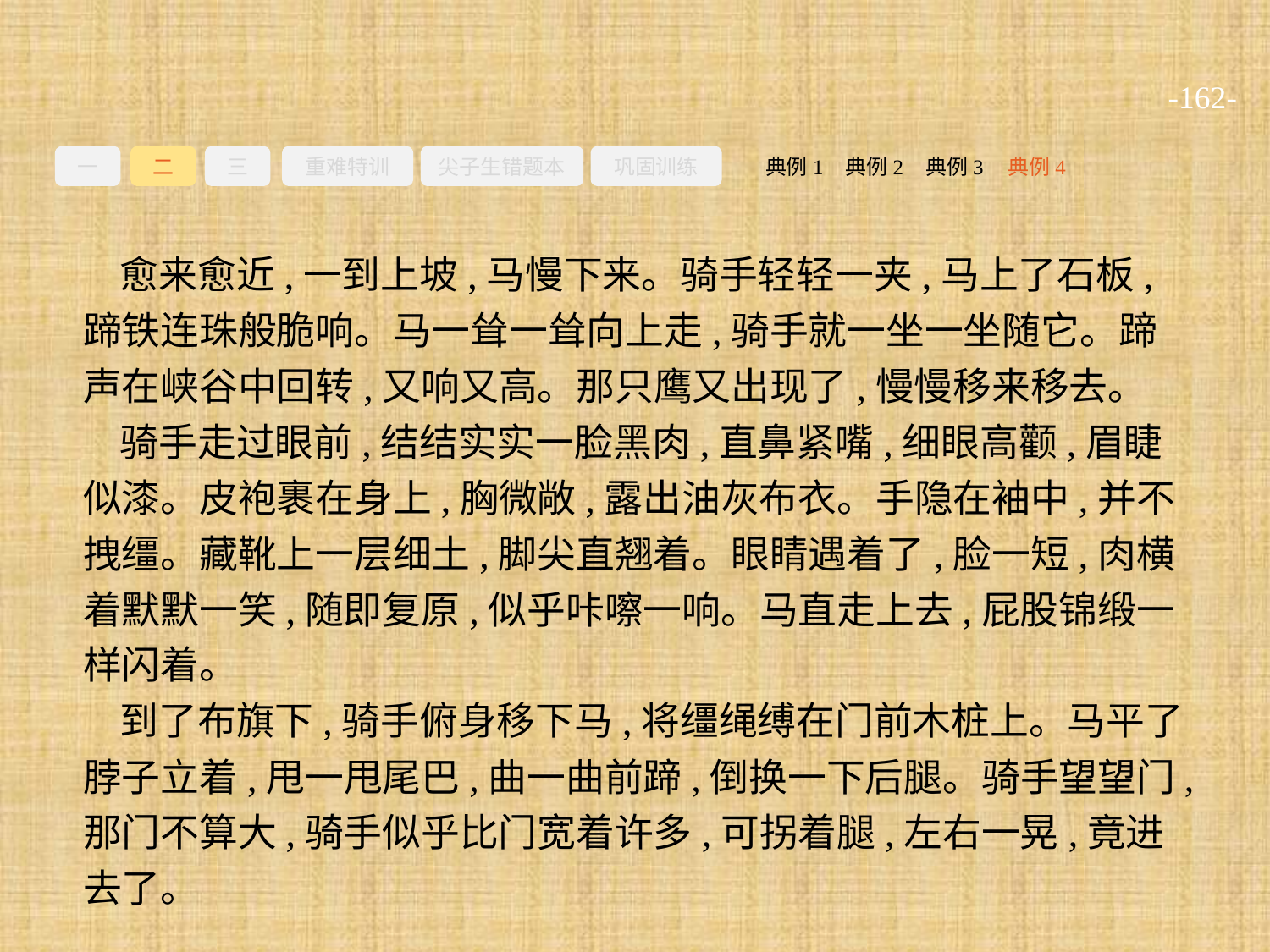

-162-
一
二
三
重难特训
尖子生错题本
巩固训练
典例3
典例2
典例4
典例1
愈来愈近,一到上坡,马慢下来。骑手轻轻一夹,马上了石板,蹄铁连珠般脆响。马一耸一耸向上走,骑手就一坐一坐随它。蹄声在峡谷中回转,又响又高。那只鹰又出现了,慢慢移来移去。
骑手走过眼前,结结实实一脸黑肉,直鼻紧嘴,细眼高颧,眉睫似漆。皮袍裹在身上,胸微敞,露出油灰布衣。手隐在袖中,并不拽缰。藏靴上一层细土,脚尖直翘着。眼睛遇着了,脸一短,肉横着默默一笑,随即复原,似乎咔嚓一响。马直走上去,屁股锦缎一样闪着。
到了布旗下,骑手俯身移下马,将缰绳缚在门前木桩上。马平了脖子立着,甩一甩尾巴,曲一曲前蹄,倒换一下后腿。骑手望望门,那门不算大,骑手似乎比门宽着许多,可拐着腿,左右一晃,竟进去了。